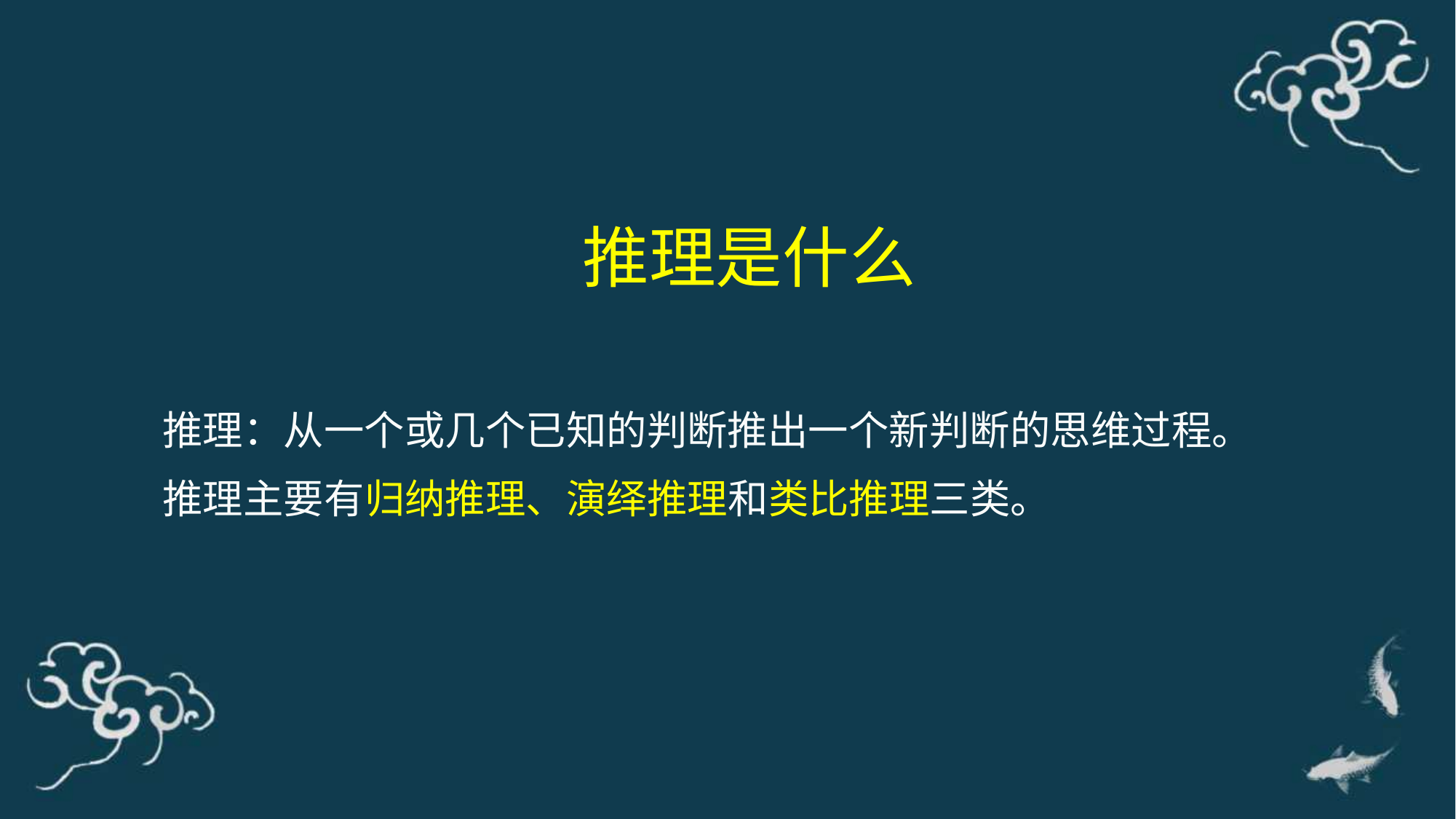

推理是什么
推理：从一个或几个已知的判断推出一个新判断的思维过程。
推理主要有归纳推理、演绎推理和类比推理三类。